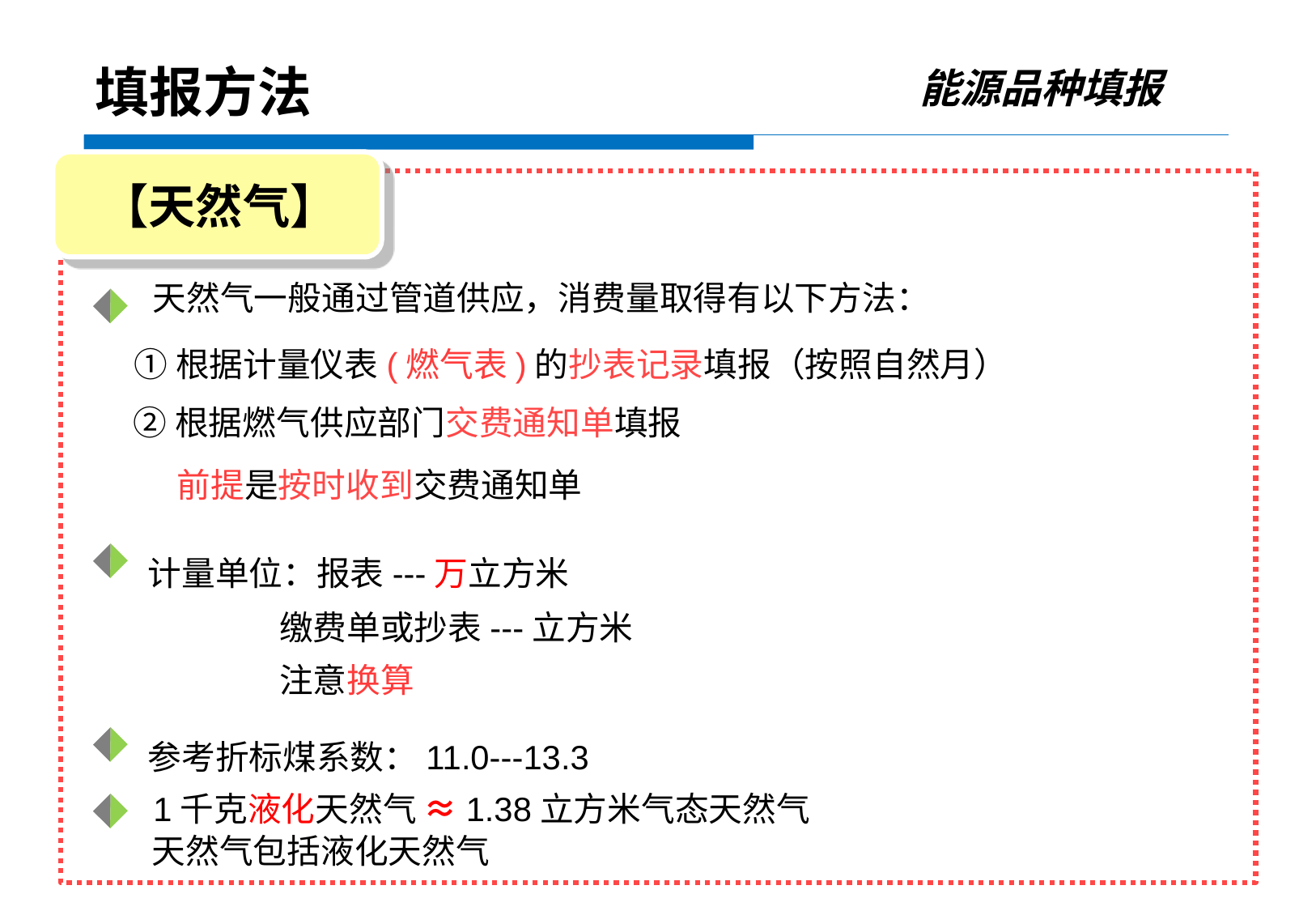

能源品种填报
填报方法

【天然气】

天然气一般通过管道供应，消费量取得有以下方法：

 ①根据计量仪表(燃气表)的抄表记录填报（按照自然月）
 ②根据燃气供应部门交费通知单填报
      前提是按时收到交费通知单

 计量单位：报表---万立方米
                   缴费单或抄表---立方米
                   注意换算

 参考折标煤系数：11.0---13.3

 1千克液化天然气 ≈1.38立方米气态天然气
  天然气包括液化天然气